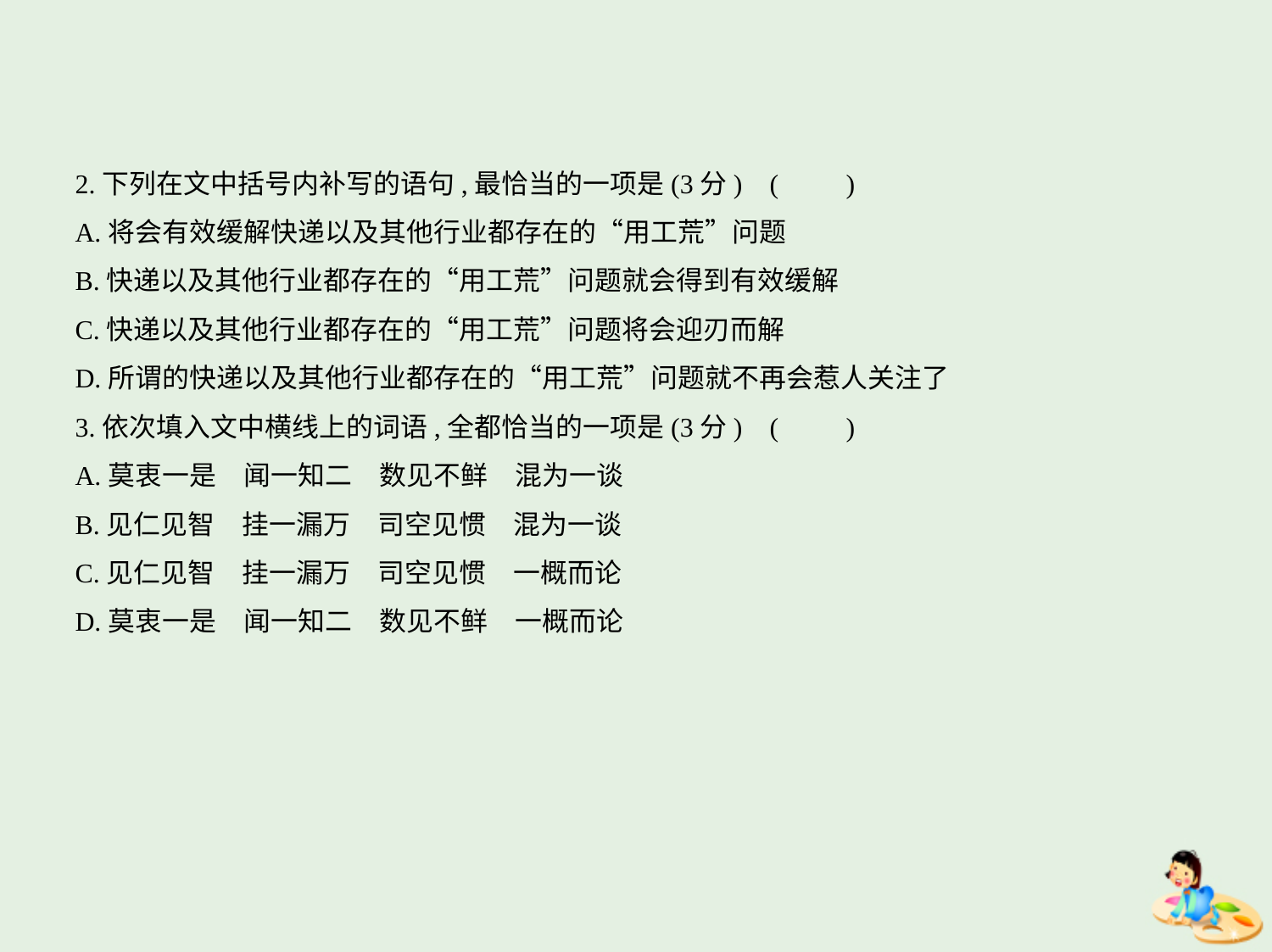

2.下列在文中括号内补写的语句,最恰当的一项是(3分) (　　)
A.将会有效缓解快递以及其他行业都存在的“用工荒”问题
B.快递以及其他行业都存在的“用工荒”问题就会得到有效缓解
C.快递以及其他行业都存在的“用工荒”问题将会迎刃而解
D.所谓的快递以及其他行业都存在的“用工荒”问题就不再会惹人关注了
3.依次填入文中横线上的词语,全都恰当的一项是(3分) (　　)
A.莫衷一是　闻一知二　数见不鲜　混为一谈
B.见仁见智　挂一漏万　司空见惯　混为一谈
C.见仁见智　挂一漏万　司空见惯　一概而论
D.莫衷一是　闻一知二　数见不鲜　一概而论